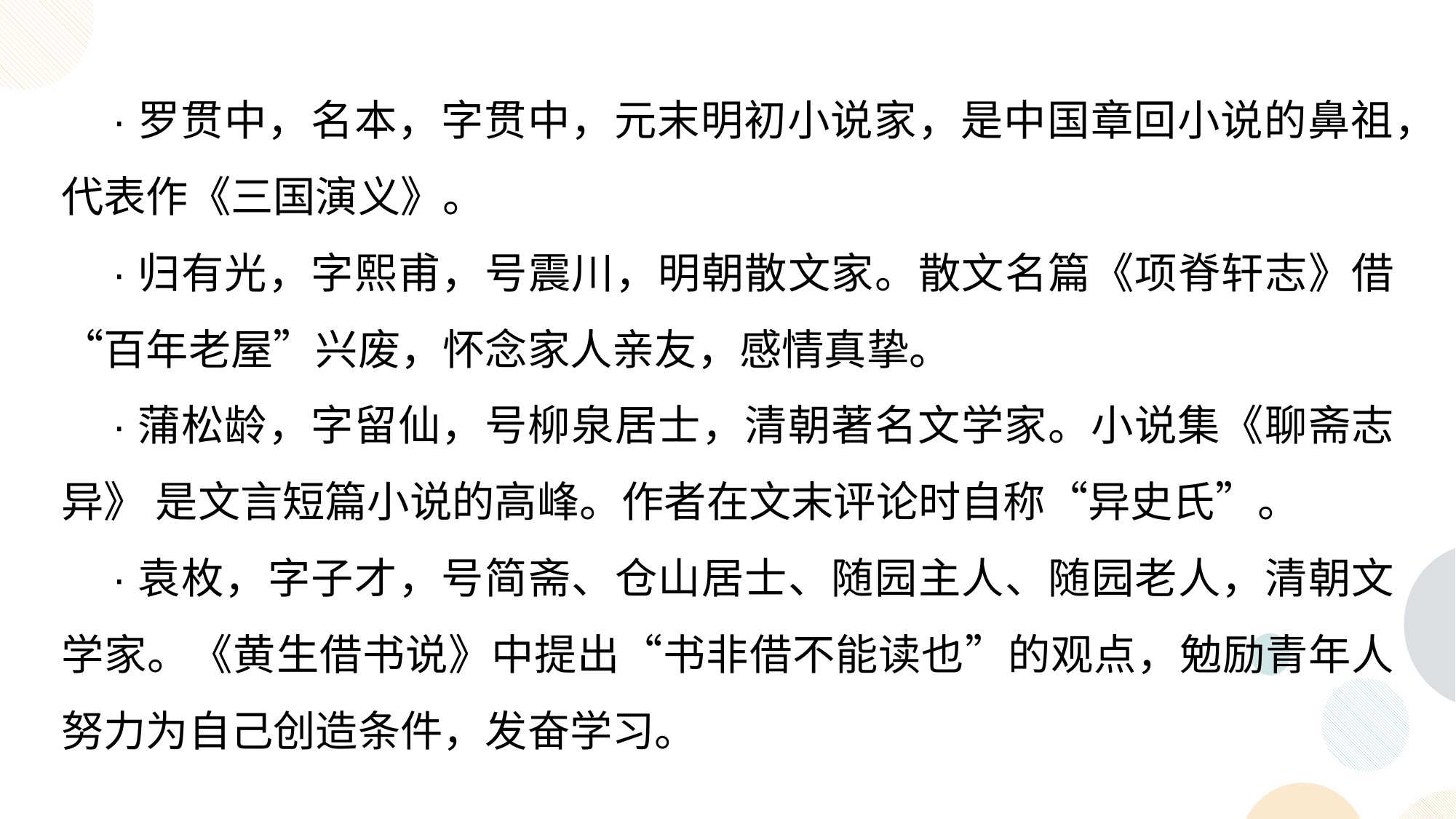

·罗贯中，名本，字贯中，元末明初小说家，是中国章回小说的鼻祖，代表作《三国演义》。
    ·归有光，字熙甫，号震川，明朝散文家。散文名篇《项脊轩志》借“百年老屋”兴废，怀念家人亲友，感情真挚。
    ·蒲松龄，字留仙，号柳泉居士，清朝著名文学家。小说集《聊斋志异》 是文言短篇小说的高峰。作者在文末评论时自称“异史氏”。
    ·袁枚，字子才，号简斋、仓山居士、随园主人、随园老人，清朝文学家。《黄生借书说》中提出“书非借不能读也”的观点，勉励青年人努力为自己创造条件，发奋学习。